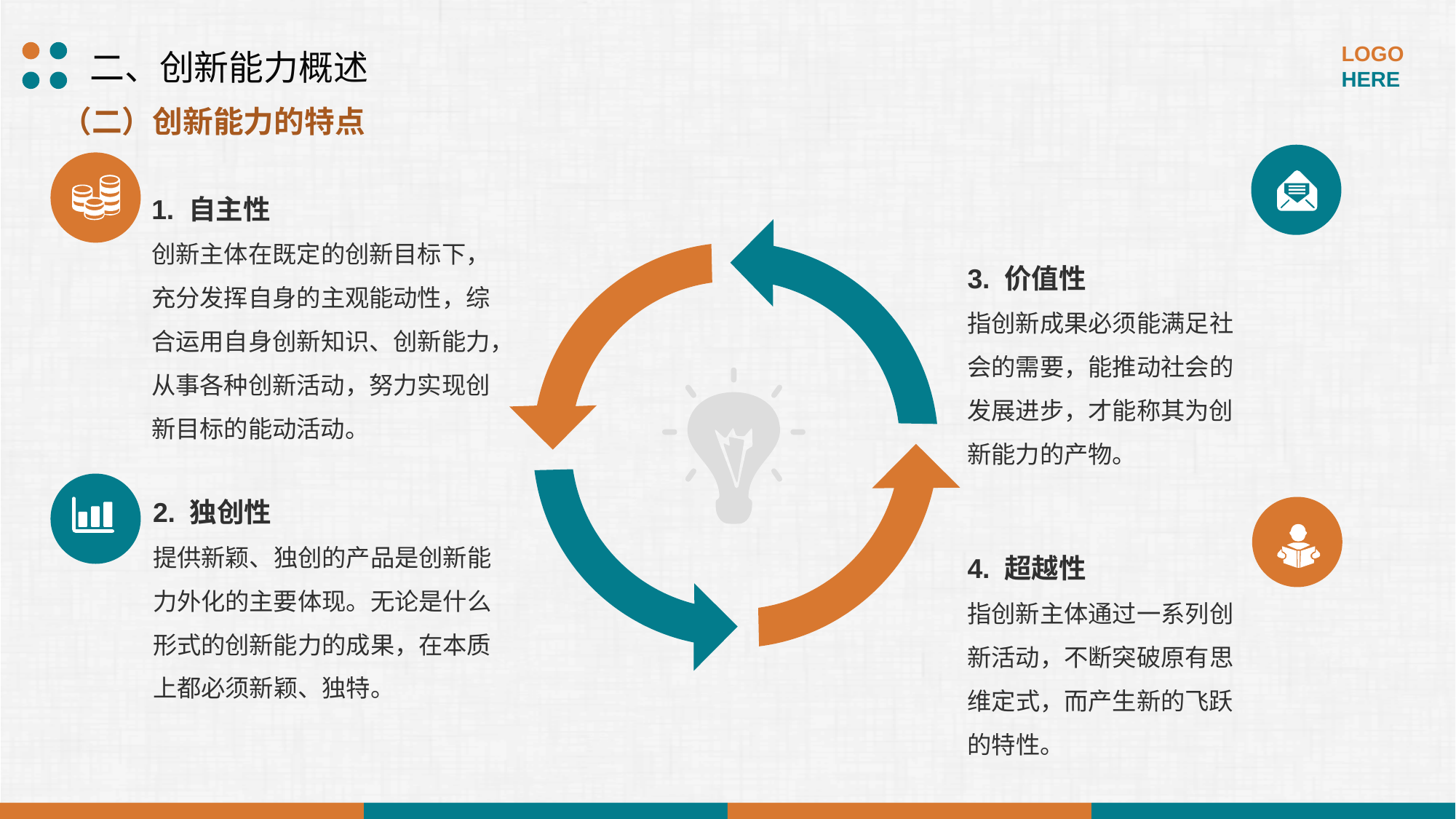

二、创新能力概述
（二）创新能力的特点

1. 自主性
创新主体在既定的创新目标下，充分发挥自身的主观能动性，综合运用自身创新知识、创新能力，从事各种创新活动，努力实现创新目标的能动活动。

3. 价值性
指创新成果必须能满足社会的需要，能推动社会的发展进步，才能称其为创新能力的产物。

2. 独创性
提供新颖、独创的产品是创新能力外化的主要体现。无论是什么形式的创新能力的成果，在本质上都必须新颖、独特。

4. 超越性
指创新主体通过一系列创新活动，不断突破原有思维定式，而产生新的飞跃的特性。